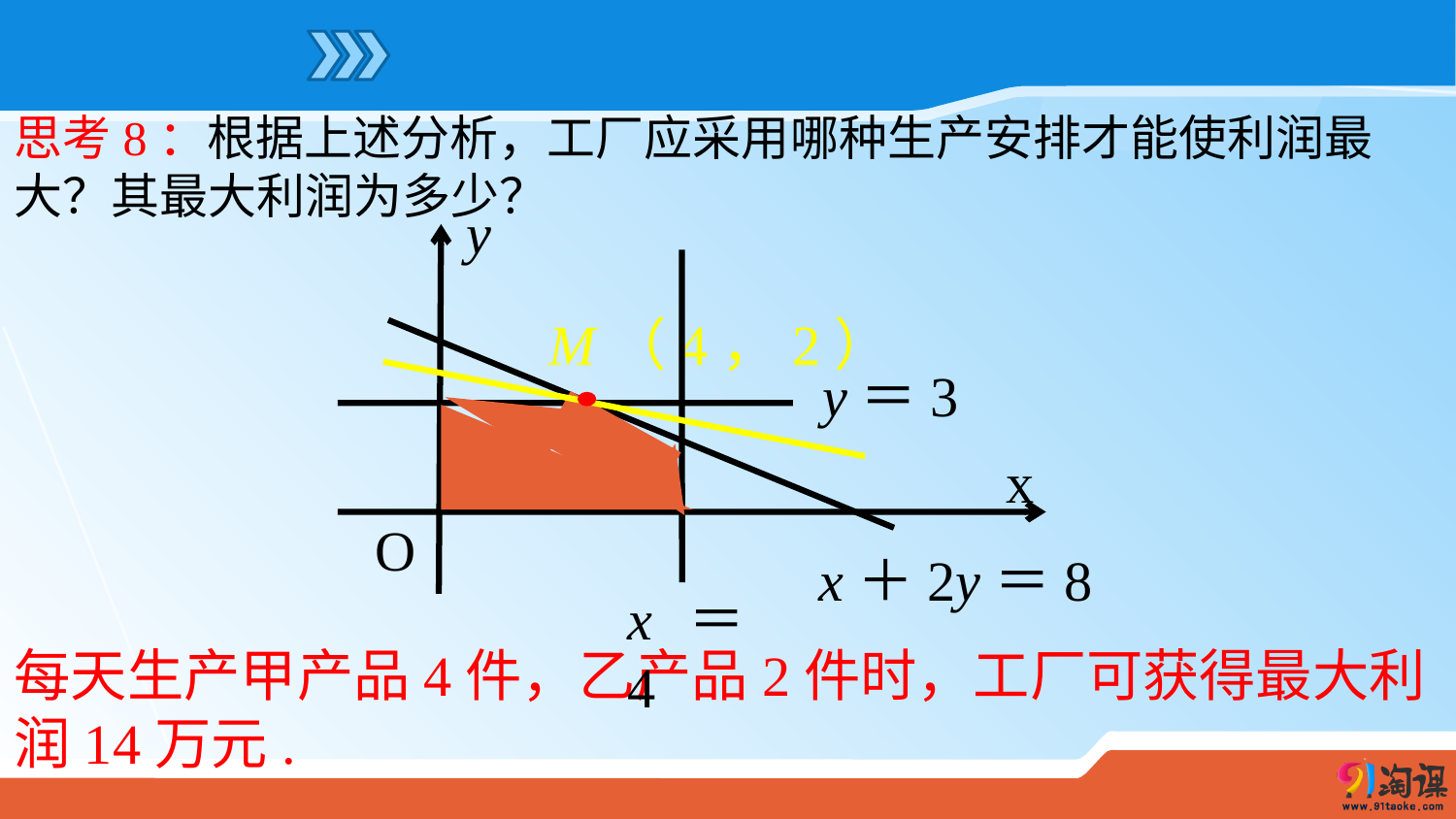

思考8：根据上述分析，工厂应采用哪种生产安排才能使利润最大？其最大利润为多少？
y

x
O

 M（4，2）

x＋2y＝8
y＝3

x＝4
每天生产甲产品4件，乙产品2件时，工厂可获得最大利润14万元.